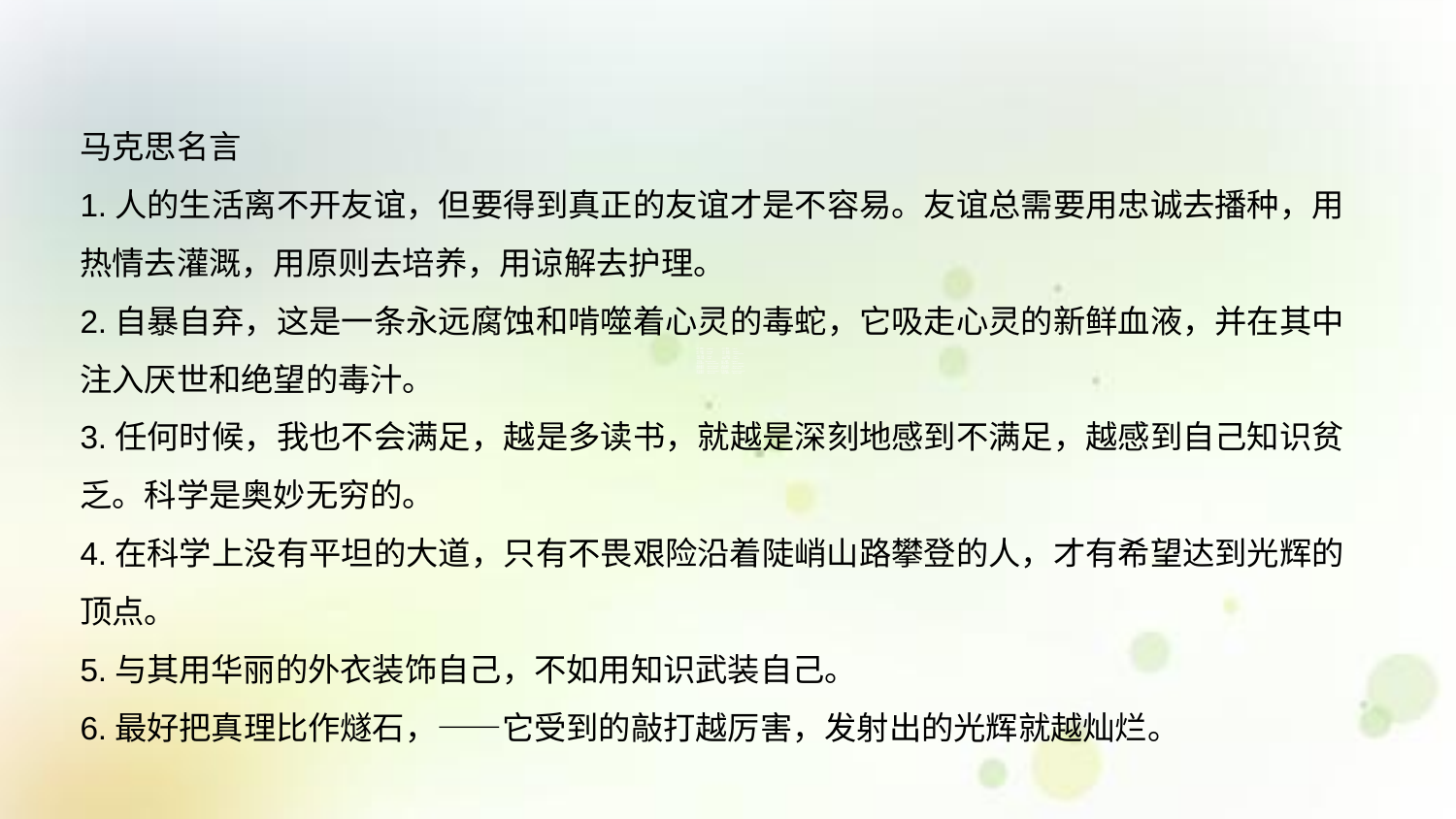

马克思名言
1.人的生活离不开友谊，但要得到真正的友谊才是不容易。友谊总需要用忠诚去播种，用热情去灌溉，用原则去培养，用谅解去护理。
2.自暴自弃，这是一条永远腐蚀和啃噬着心灵的毒蛇，它吸走心灵的新鲜血液，并在其中注入厌世和绝望的毒汁。
3.任何时候，我也不会满足，越是多读书，就越是深刻地感到不满足，越感到自己知识贫乏。科学是奥妙无穷的。
4.在科学上没有平坦的大道，只有不畏艰险沿着陡峭山路攀登的人，才有希望达到光辉的顶点。
5.与其用华丽的外衣装饰自己，不如用知识武装自己。
6.最好把真理比作燧石，——它受到的敲打越厉害，发射出的光辉就越灿烂。